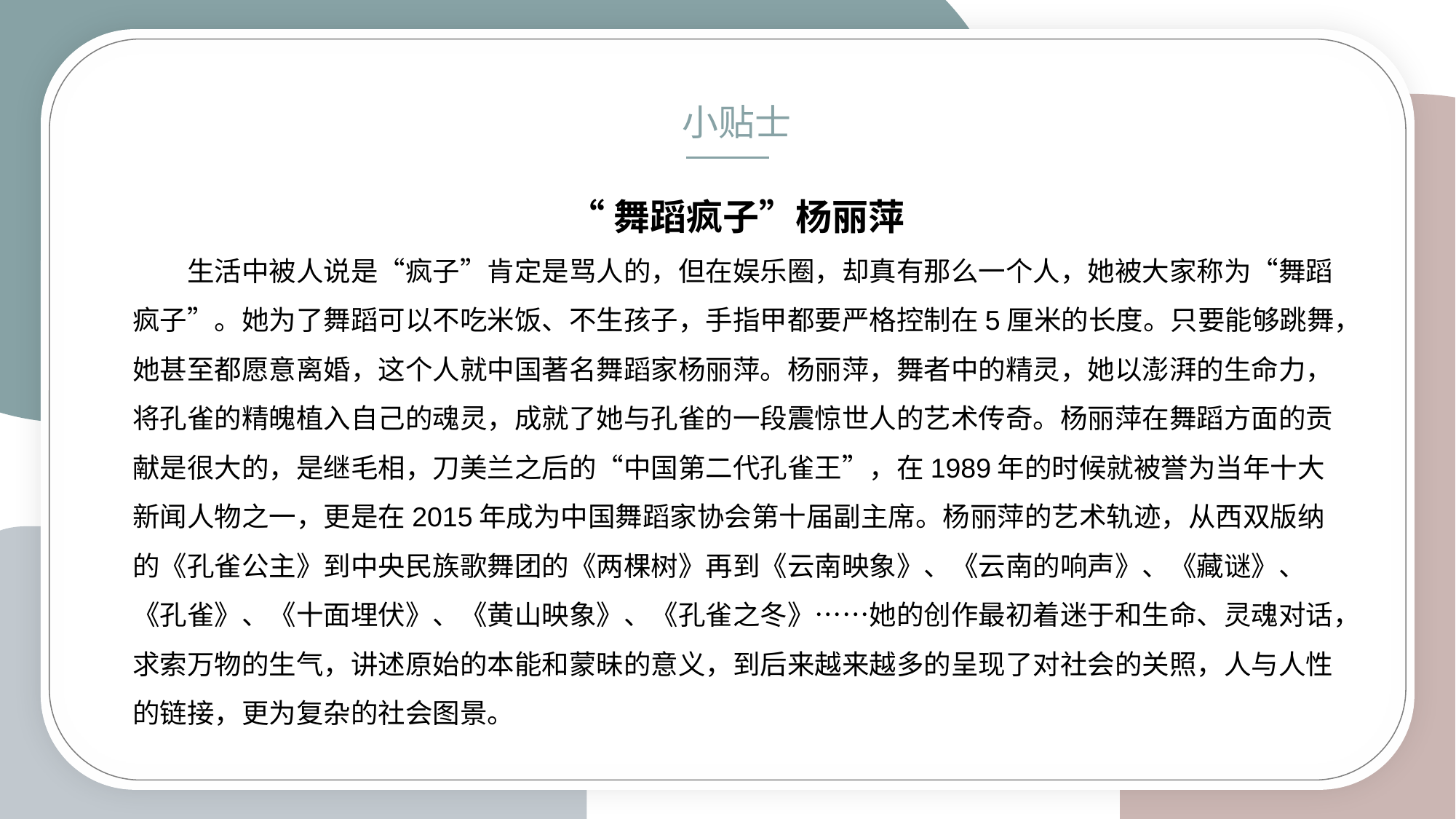

小贴士

“舞蹈疯子”杨丽萍
生活中被人说是“疯子”肯定是骂人的，但在娱乐圈，却真有那么一个人，她被大家称为“舞蹈疯子”。她为了舞蹈可以不吃米饭、不生孩子，手指甲都要严格控制在5厘米的长度。只要能够跳舞，她甚至都愿意离婚，这个人就中国著名舞蹈家杨丽萍。杨丽萍，舞者中的精灵，她以澎湃的生命力，将孔雀的精魄植入自己的魂灵，成就了她与孔雀的一段震惊世人的艺术传奇。杨丽萍在舞蹈方面的贡献是很大的，是继毛相，刀美兰之后的“中国第二代孔雀王”，在1989年的时候就被誉为当年十大新闻人物之一，更是在2015年成为中国舞蹈家协会第十届副主席。杨丽萍的艺术轨迹，从西双版纳的《孔雀公主》到中央民族歌舞团的《两棵树》再到《云南映象》、《云南的响声》、《藏谜》、《孔雀》、《十面埋伏》、《黄山映象》、《孔雀之冬》……她的创作最初着迷于和生命、灵魂对话，求索万物的生气，讲述原始的本能和蒙昧的意义，到后来越来越多的呈现了对社会的关照，人与人性的链接，更为复杂的社会图景。